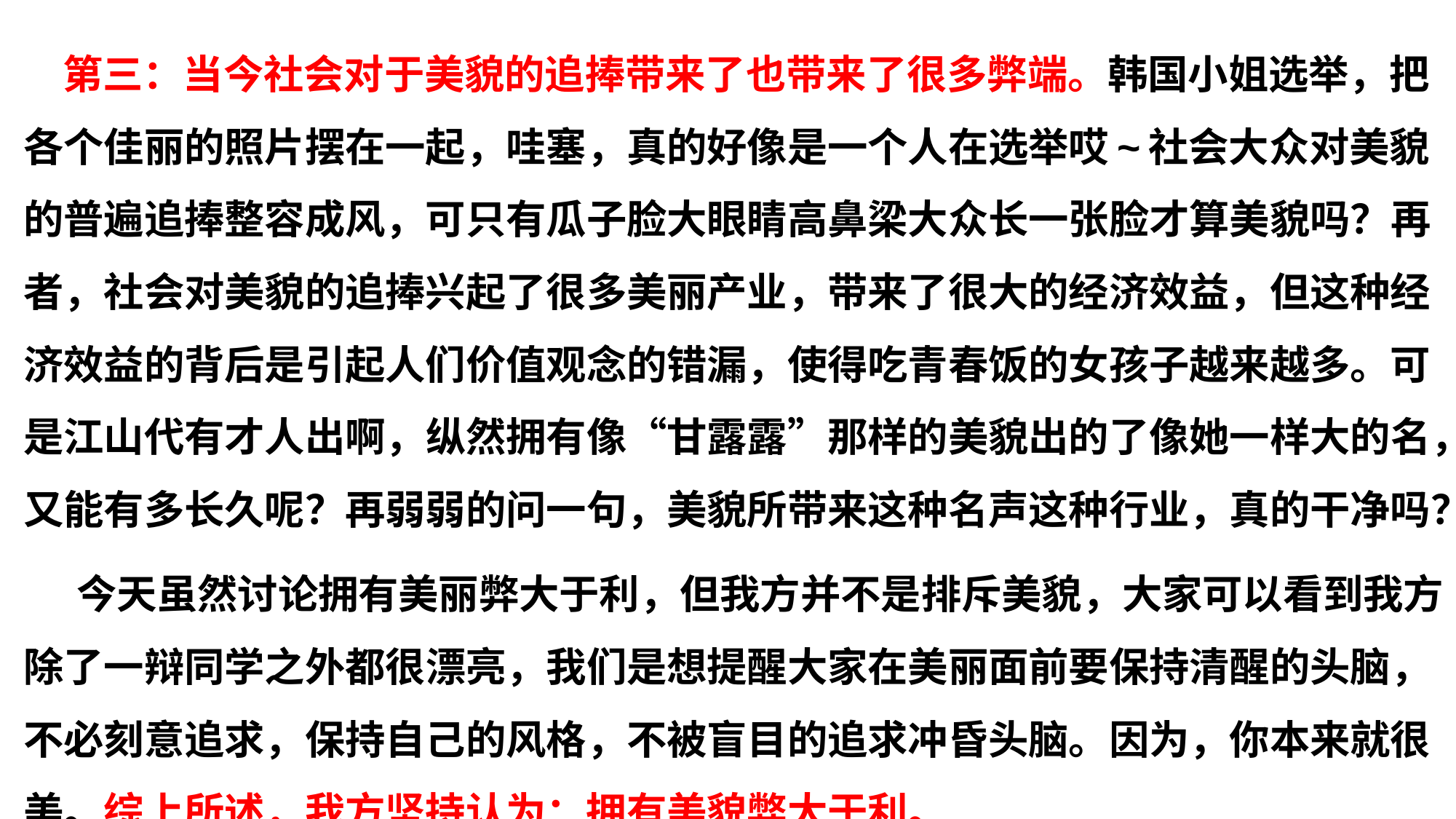

第三：当今社会对于美貌的追捧带来了也带来了很多弊端。韩国小姐选举，把各个佳丽的照片摆在一起，哇塞，真的好像是一个人在选举哎~社会大众对美貌的普遍追捧整容成风，可只有瓜子脸大眼睛高鼻梁大众长一张脸才算美貌吗？再者，社会对美貌的追捧兴起了很多美丽产业，带来了很大的经济效益，但这种经济效益的背后是引起人们价值观念的错漏，使得吃青春饭的女孩子越来越多。可是江山代有才人出啊，纵然拥有像“甘露露”那样的美貌出的了像她一样大的名，又能有多长久呢？再弱弱的问一句，美貌所带来这种名声这种行业，真的干净吗？
     今天虽然讨论拥有美丽弊大于利，但我方并不是排斥美貌，大家可以看到我方除了一辩同学之外都很漂亮，我们是想提醒大家在美丽面前要保持清醒的头脑，不必刻意追求，保持自己的风格，不被盲目的追求冲昏头脑。因为，你本来就很美。综上所述，我方坚持认为：拥有美貌弊大于利。